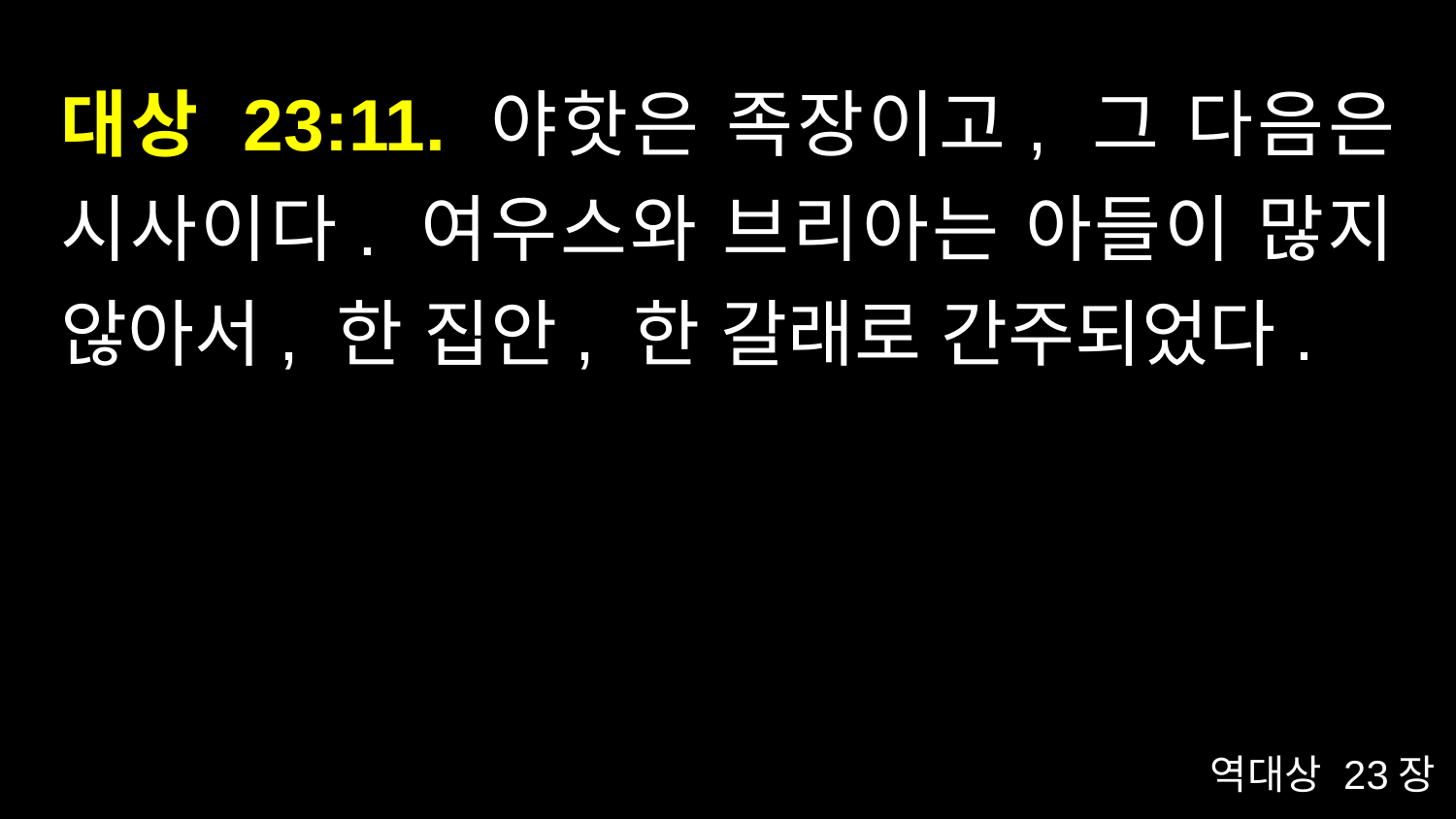

# 대상 23:11. 야핫은 족장이고, 그 다음은 시사이다. 여우스와 브리아는 아들이 많지 않아서, 한 집안, 한 갈래로 간주되었다.
역대상 23장